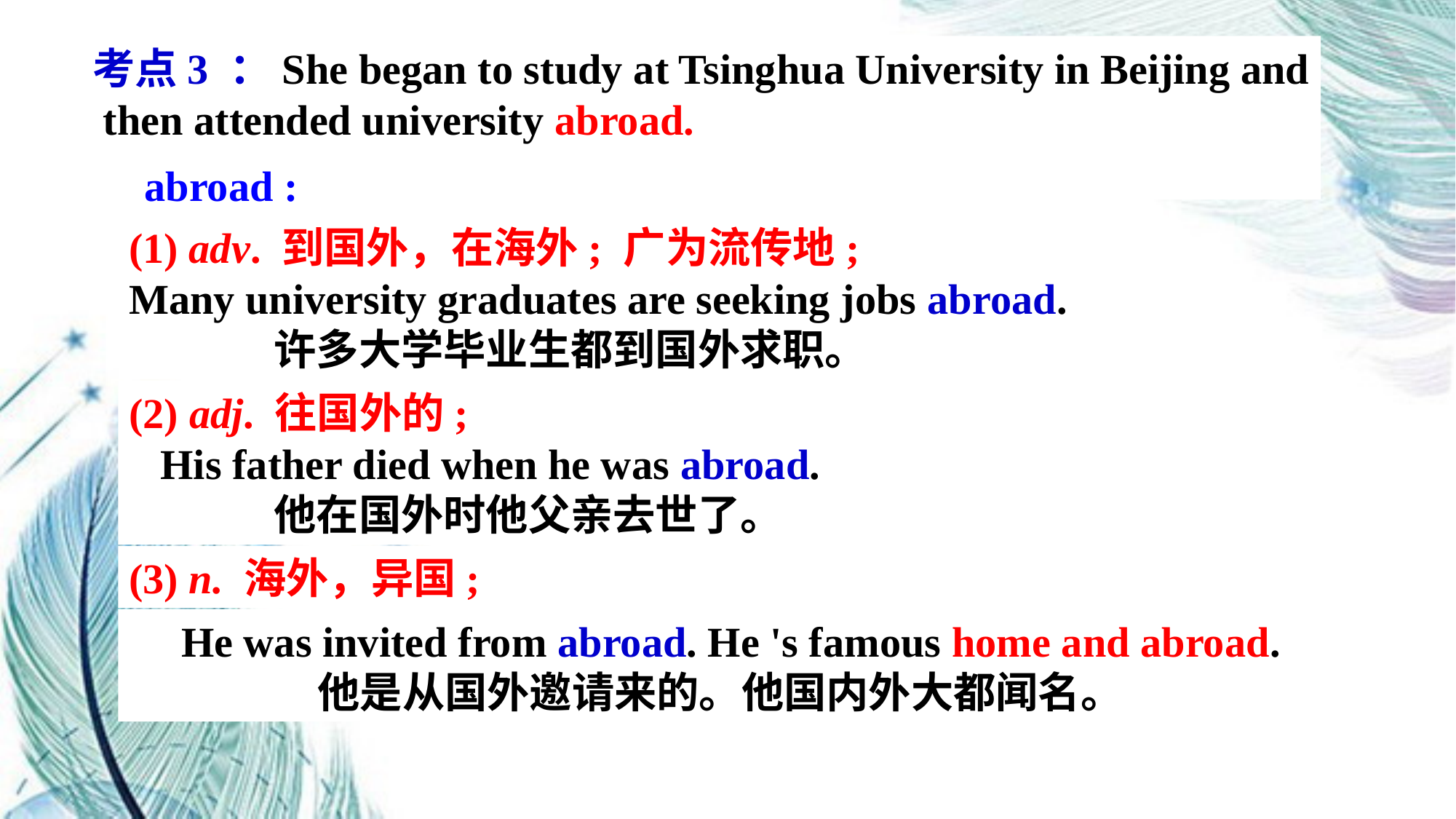

考点3 ：She began to study at Tsinghua University in Beijing and
 then attended university abroad.

abroad :
(1) adv. 到国外，在海外; 广为流传地;
Many university graduates are seeking jobs abroad.
              许多大学毕业生都到国外求职。
(2) adj. 往国外的;
   His father died when he was abroad.
              他在国外时他父亲去世了。
(3) n. 海外，异国;
   He was invited from abroad. He 's famous home and abroad.
他是从国外邀请来的。他国内外大都闻名。